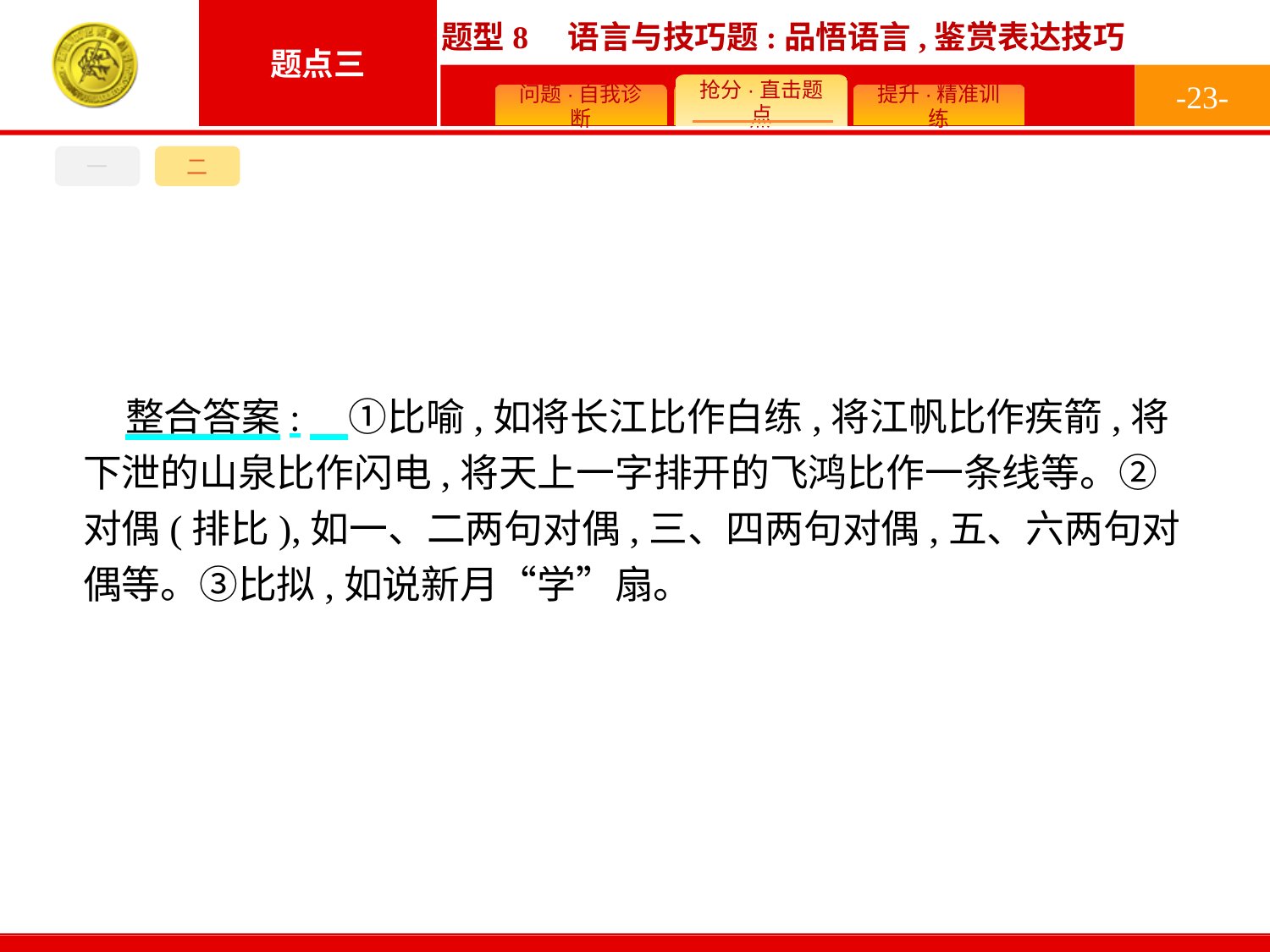

-23-
一
二
整合答案:　①比喻,如将长江比作白练,将江帆比作疾箭,将下泄的山泉比作闪电,将天上一字排开的飞鸿比作一条线等。②对偶(排比),如一、二两句对偶,三、四两句对偶,五、六两句对偶等。③比拟,如说新月“学”扇。